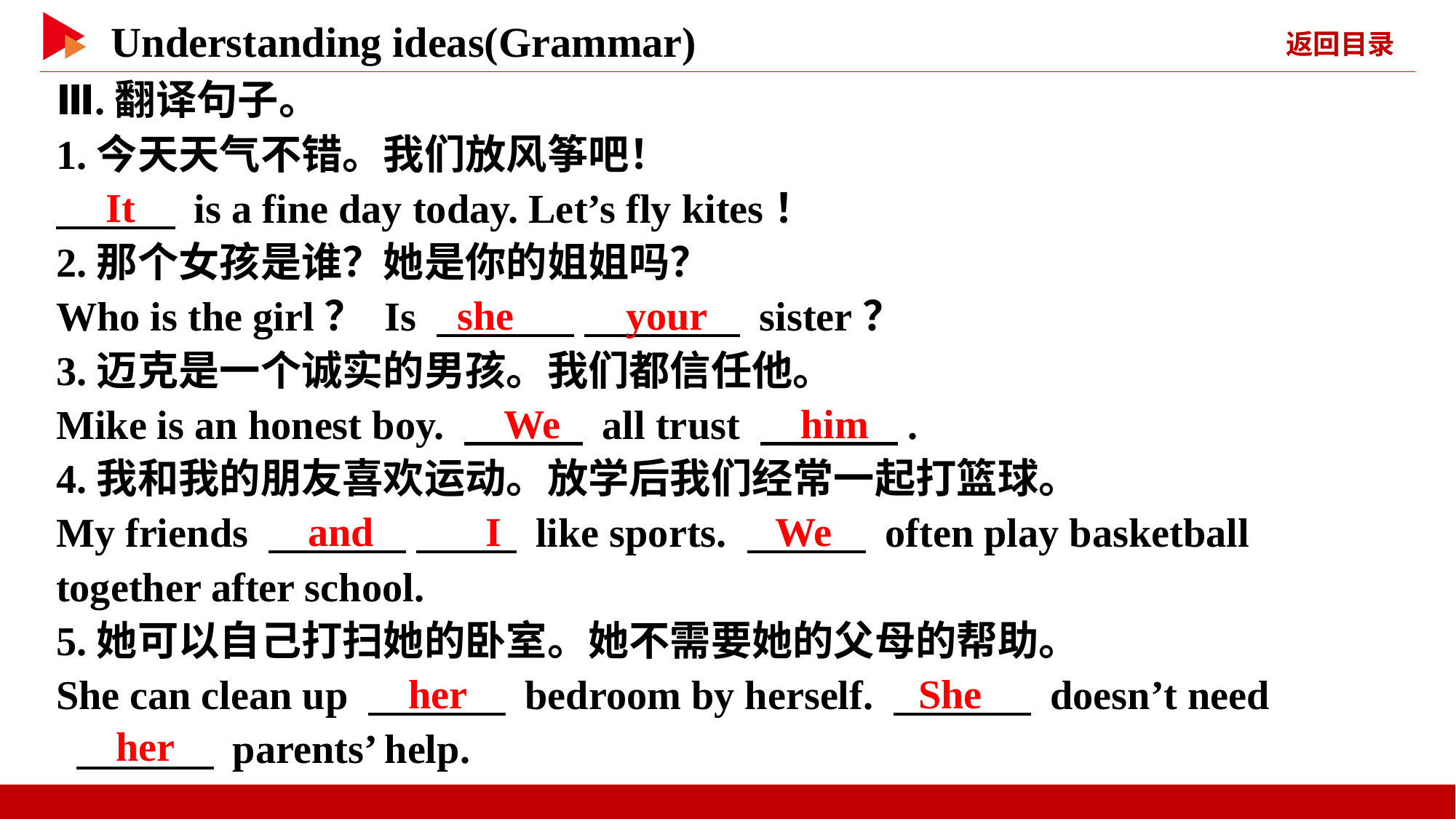

Ⅲ.翻译句子。
1.今天天气不错。我们放风筝吧！
　    　 is a fine day today. Let’s fly kites！
2.那个女孩是谁？她是你的姐姐吗？
Who is the girl？ Is 　      　 　        　 sister？
3.迈克是一个诚实的男孩。我们都信任他。
Mike is an honest boy. 　    　 all trust 　      　.
4.我和我的朋友喜欢运动。放学后我们经常一起打篮球。
My friends 　      　 　  　 like sports. 　    　 often play basketball together after school.
5.她可以自己打扫她的卧室。她不需要她的父母的帮助。
She can clean up 　      　 bedroom by herself. 　      　 doesn’t need
 　      　 parents’ help.
　It
　she　 　your
　We
　him
　and　 　I
　We
　her
　She
　her